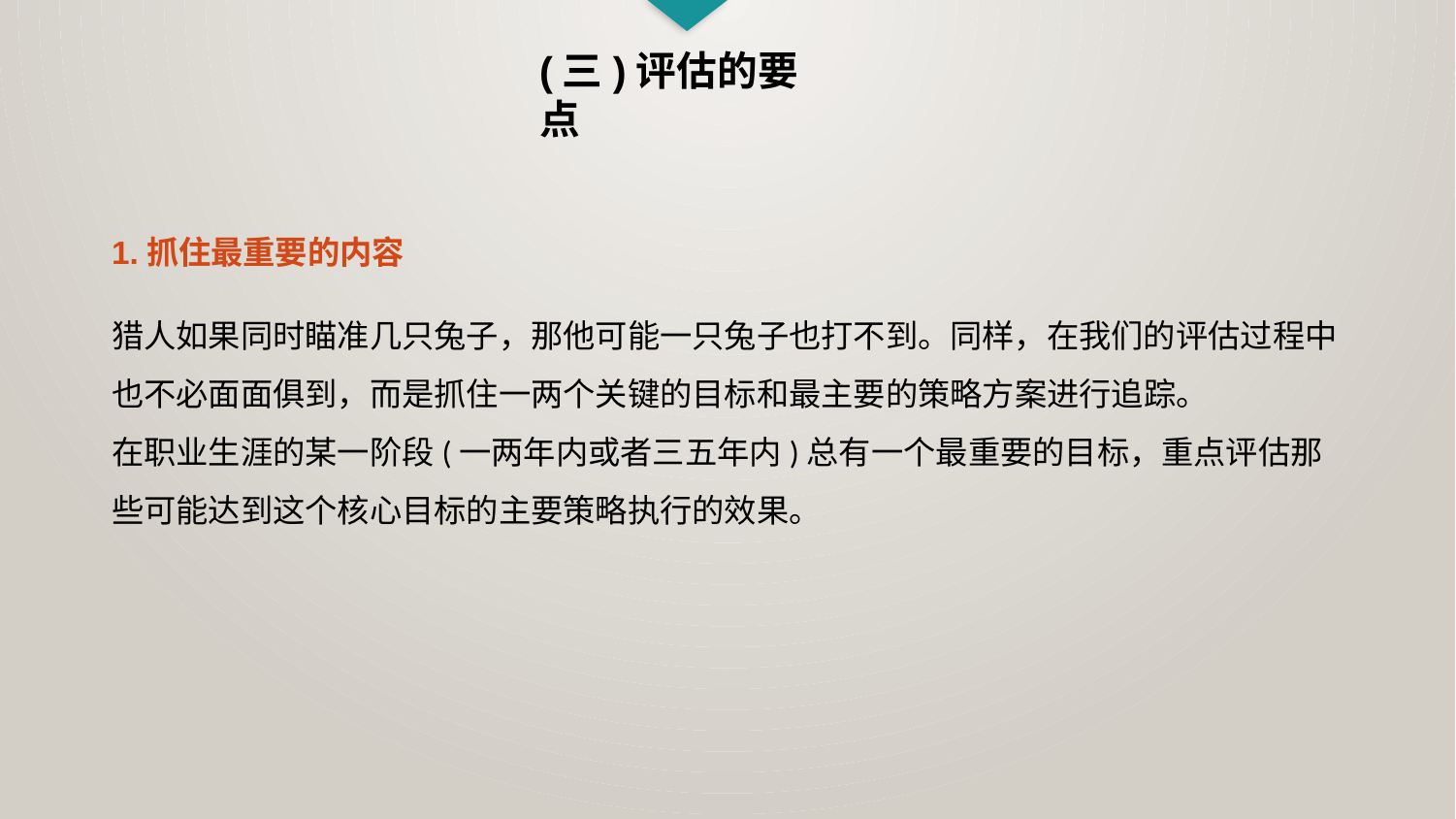

(三)评估的要点
1.抓住最重要的内容
猎人如果同时瞄准几只兔子，那他可能一只兔子也打不到。同样，在我们的评估过程中也不必面面俱到，而是抓住一两个关键的目标和最主要的策略方案进行追踪。
在职业生涯的某一阶段(一两年内或者三五年内)总有一个最重要的目标，重点评估那些可能达到这个核心目标的主要策略执行的效果。
78